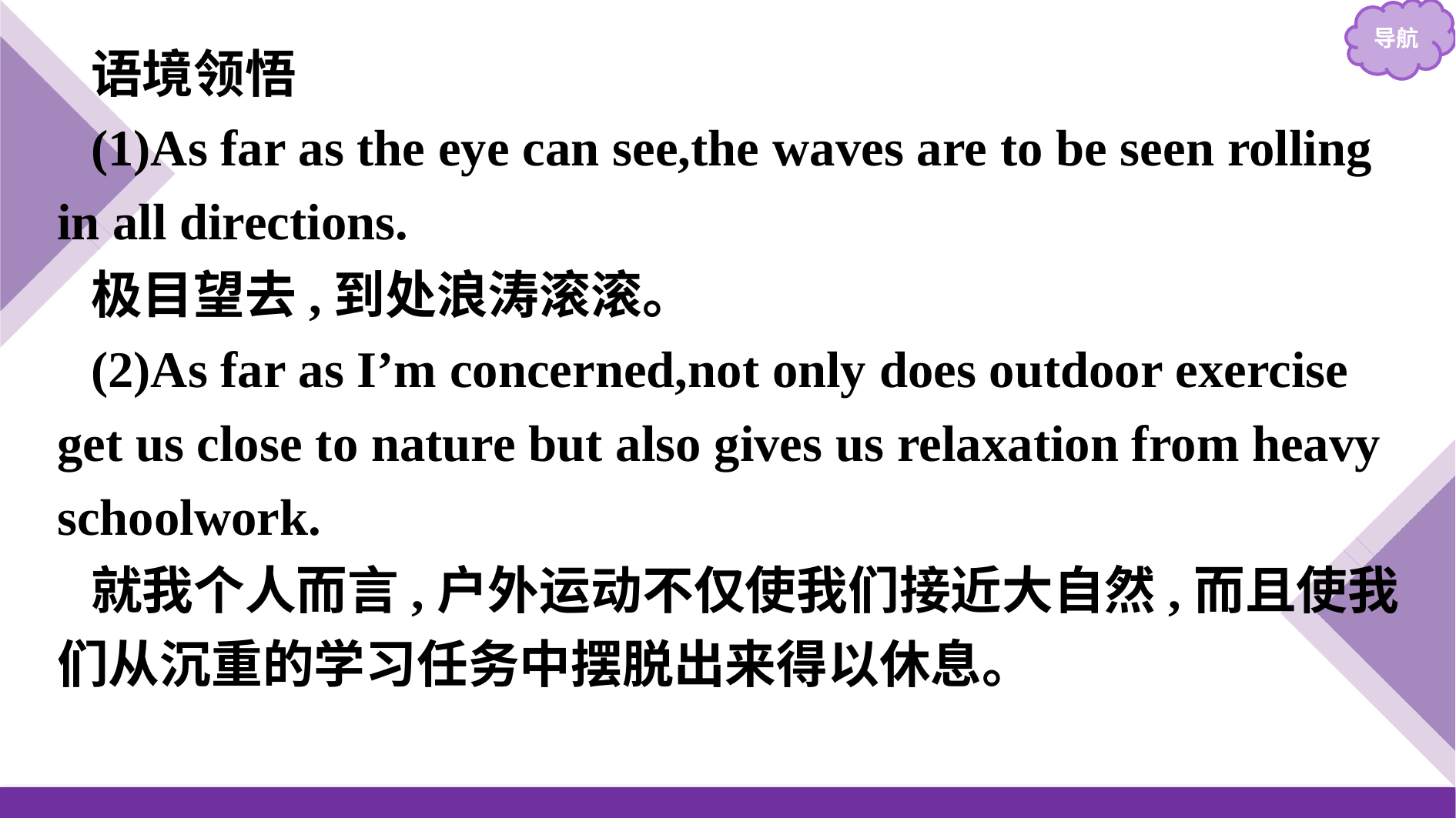

语境领悟
(1)As far as the eye can see,the waves are to be seen rolling in all directions.
极目望去,到处浪涛滚滚。
(2)As far as I’m concerned,not only does outdoor exercise get us close to nature but also gives us relaxation from heavy schoolwork.
就我个人而言,户外运动不仅使我们接近大自然,而且使我们从沉重的学习任务中摆脱出来得以休息。